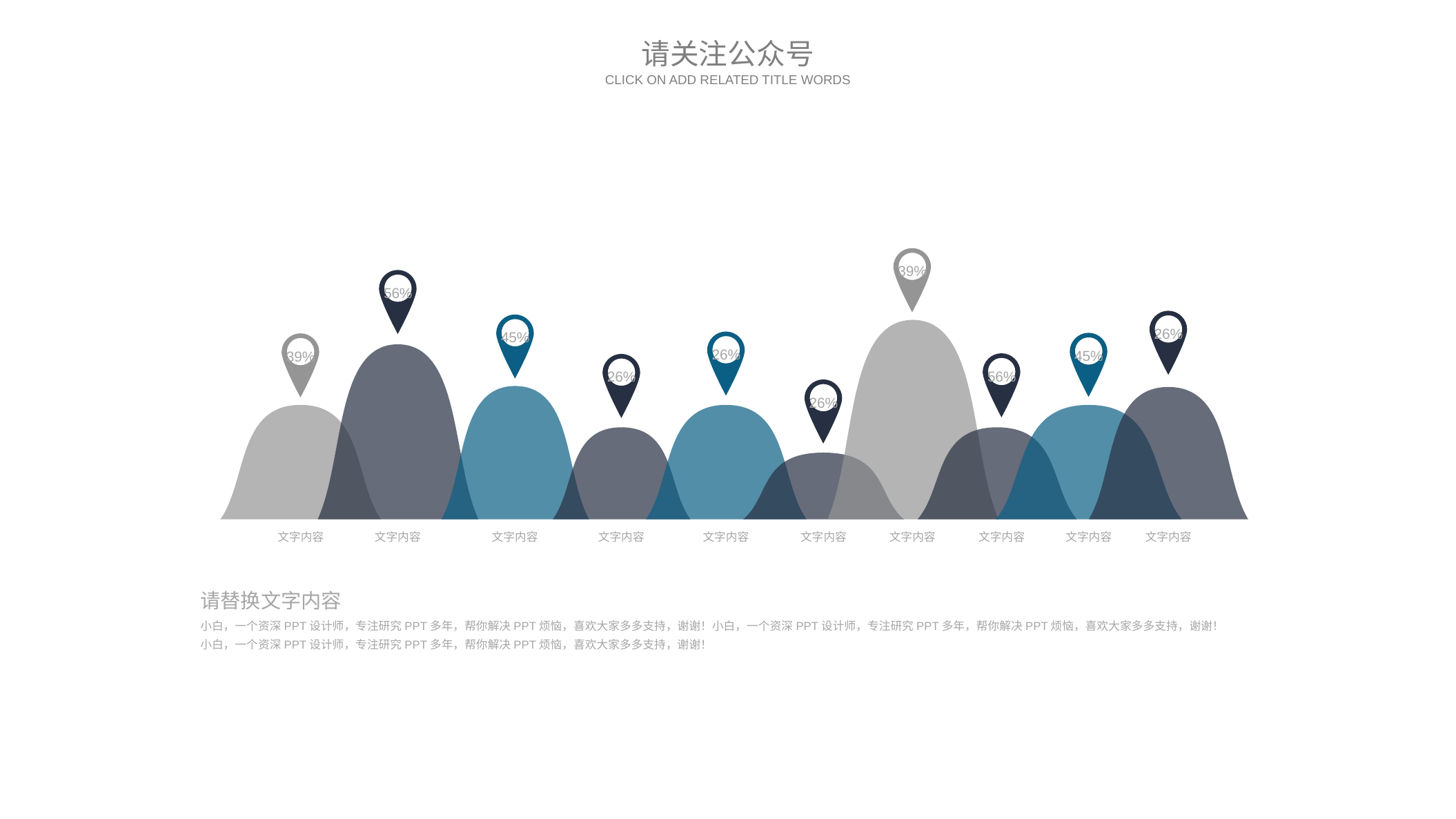

请关注公众号
CLICK ON ADD RELATED TITLE WORDS

39%

56%

26%

45%

文字内容

26%

45%

39%

文字内容

56%

26%

26%

文字内容

文字内容

文字内容

文字内容

文字内容

文字内容

文字内容

文字内容
请替换文字内容
小白，一个资深PPT设计师，专注研究PPT多年，帮你解决PPT烦恼，喜欢大家多多支持，谢谢！小白，一个资深PPT设计师，专注研究PPT多年，帮你解决PPT烦恼，喜欢大家多多支持，谢谢！
小白，一个资深PPT设计师，专注研究PPT多年，帮你解决PPT烦恼，喜欢大家多多支持，谢谢！